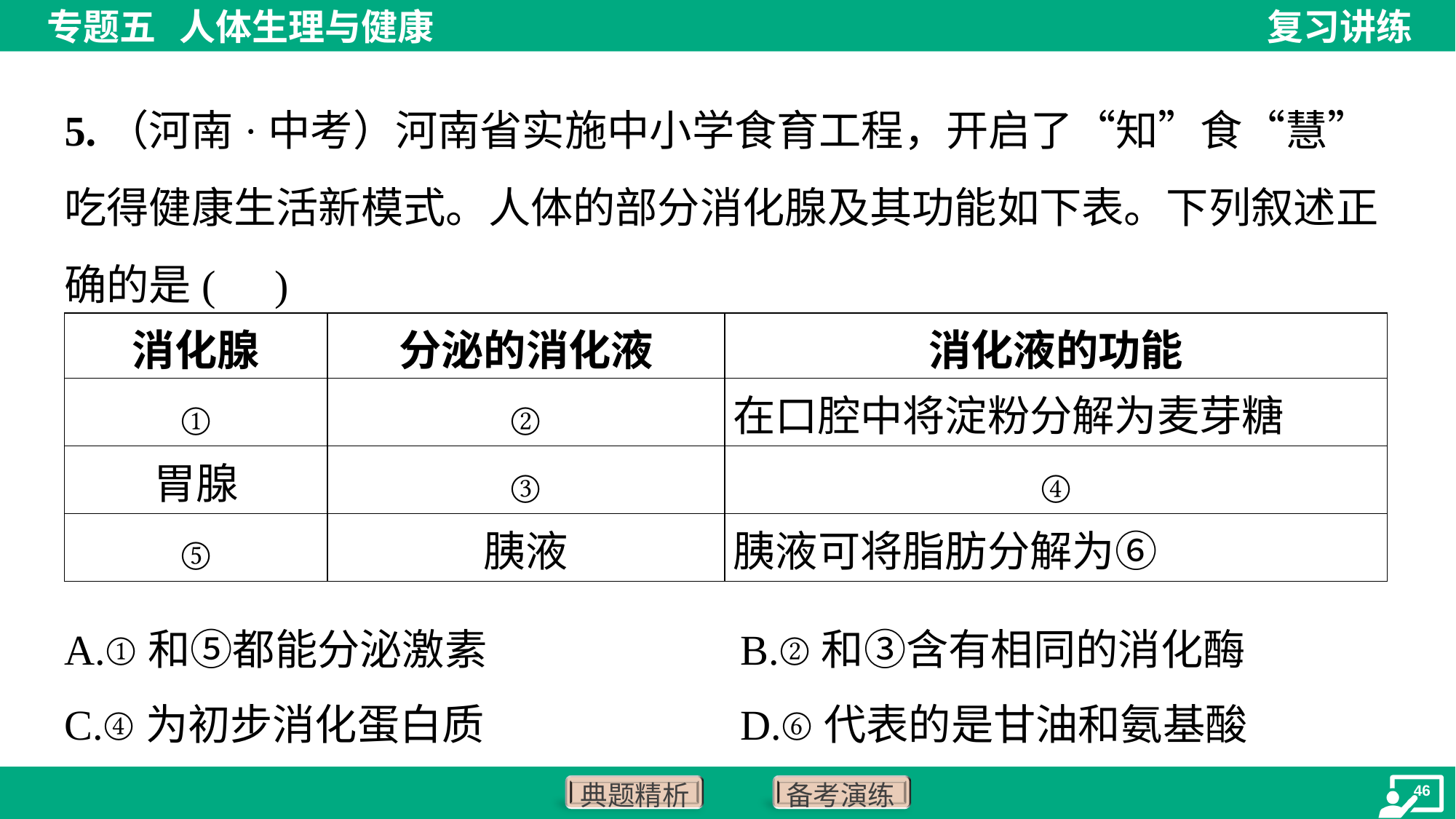

5.（河南·中考）河南省实施中小学食育工程，开启了“知”食“慧”吃得健康生活新模式。人体的部分消化腺及其功能如下表。下列叙述正确的是(     )
| 消化腺 | 分泌的消化液 | 消化液的功能 |
| --- | --- | --- |
| ① | ② | 在口腔中将淀粉分解为麦芽糖 |
| 胃腺 | ③ | ④ |
| ⑤ | 胰液 | 胰液可将脂肪分解为⑥ |
A.①和⑤都能分泌激素	B.②和③含有相同的消化酶
C.④为初步消化蛋白质	D.⑥代表的是甘油和氨基酸